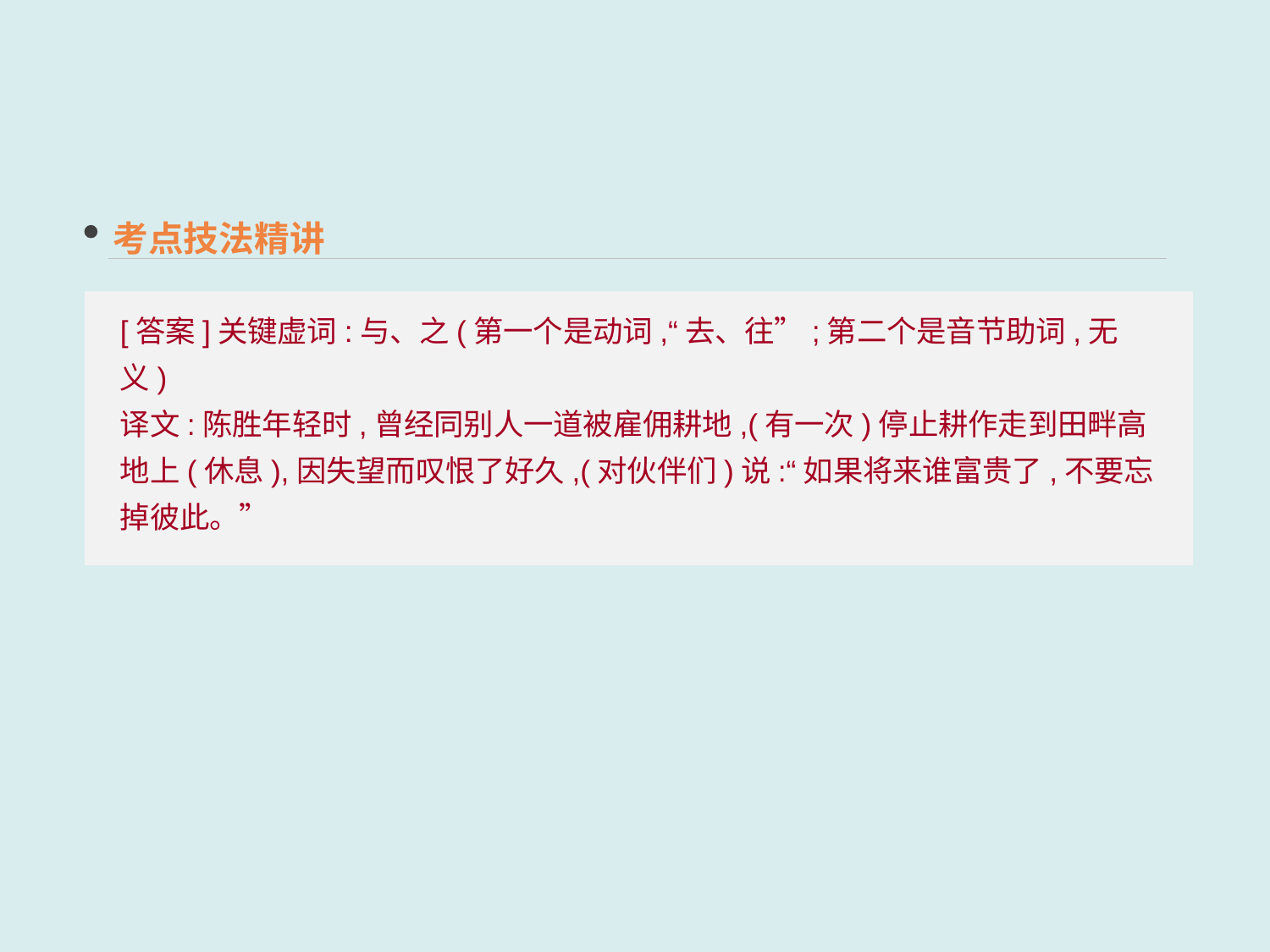

考点技法精讲

[答案]关键虚词:与、之(第一个是动词,“去、往”;第二个是音节助词,无义)
译文:陈胜年轻时,曾经同别人一道被雇佣耕地,(有一次)停止耕作走到田畔高地上(休息),因失望而叹恨了好久,(对伙伴们)说:“如果将来谁富贵了,不要忘掉彼此。”